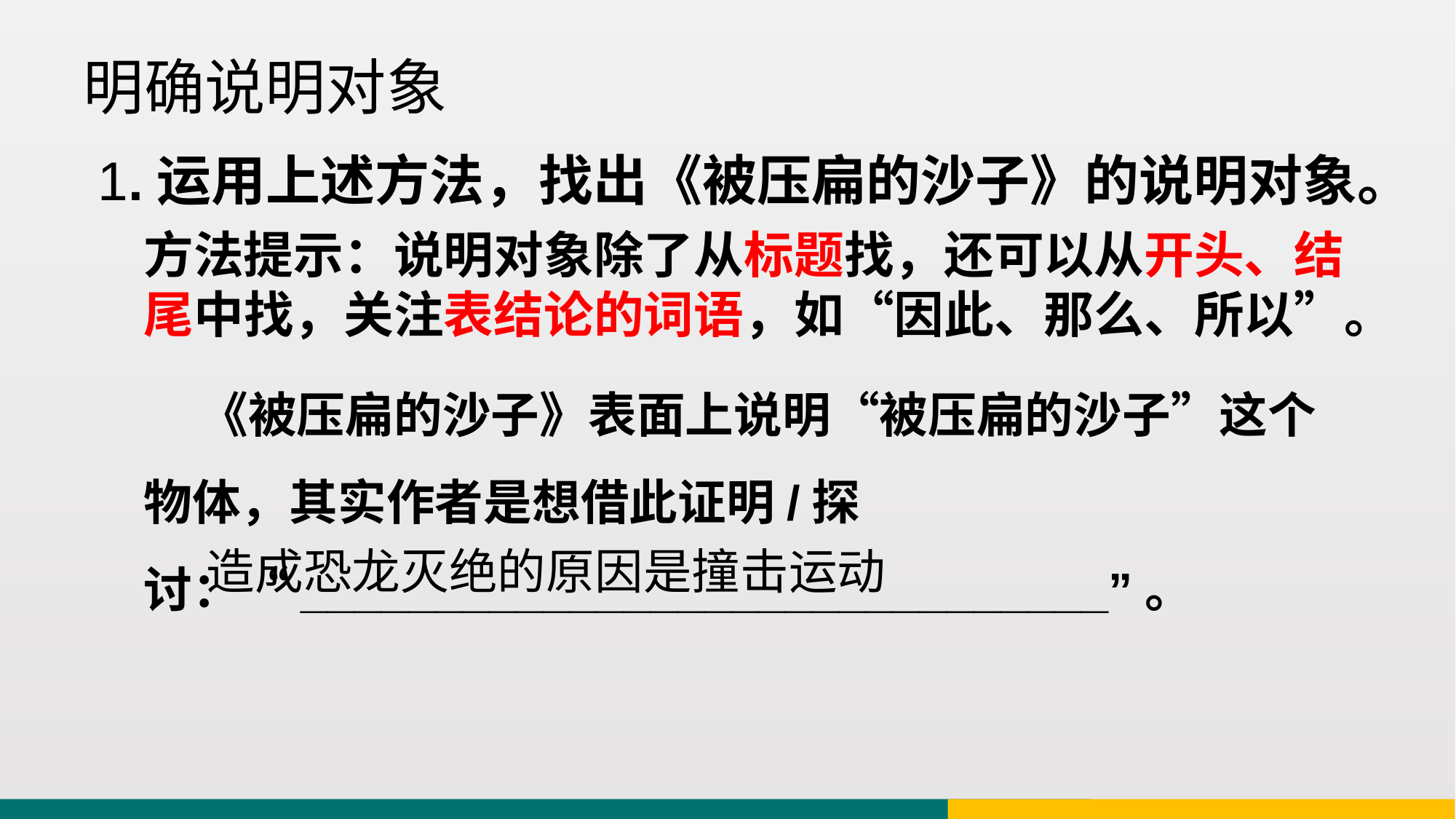

明确说明对象
1.运用上述方法，找出《被压扁的沙子》的说明对象。
方法提示：说明对象除了从标题找，还可以从开头、结尾中找，关注表结论的词语，如“因此、那么、所以”。
    《被压扁的沙子》表面上说明“被压扁的沙子”这个物体，其实作者是想借此证明/探讨：“______________________________”。
造成恐龙灭绝的原因是撞击运动